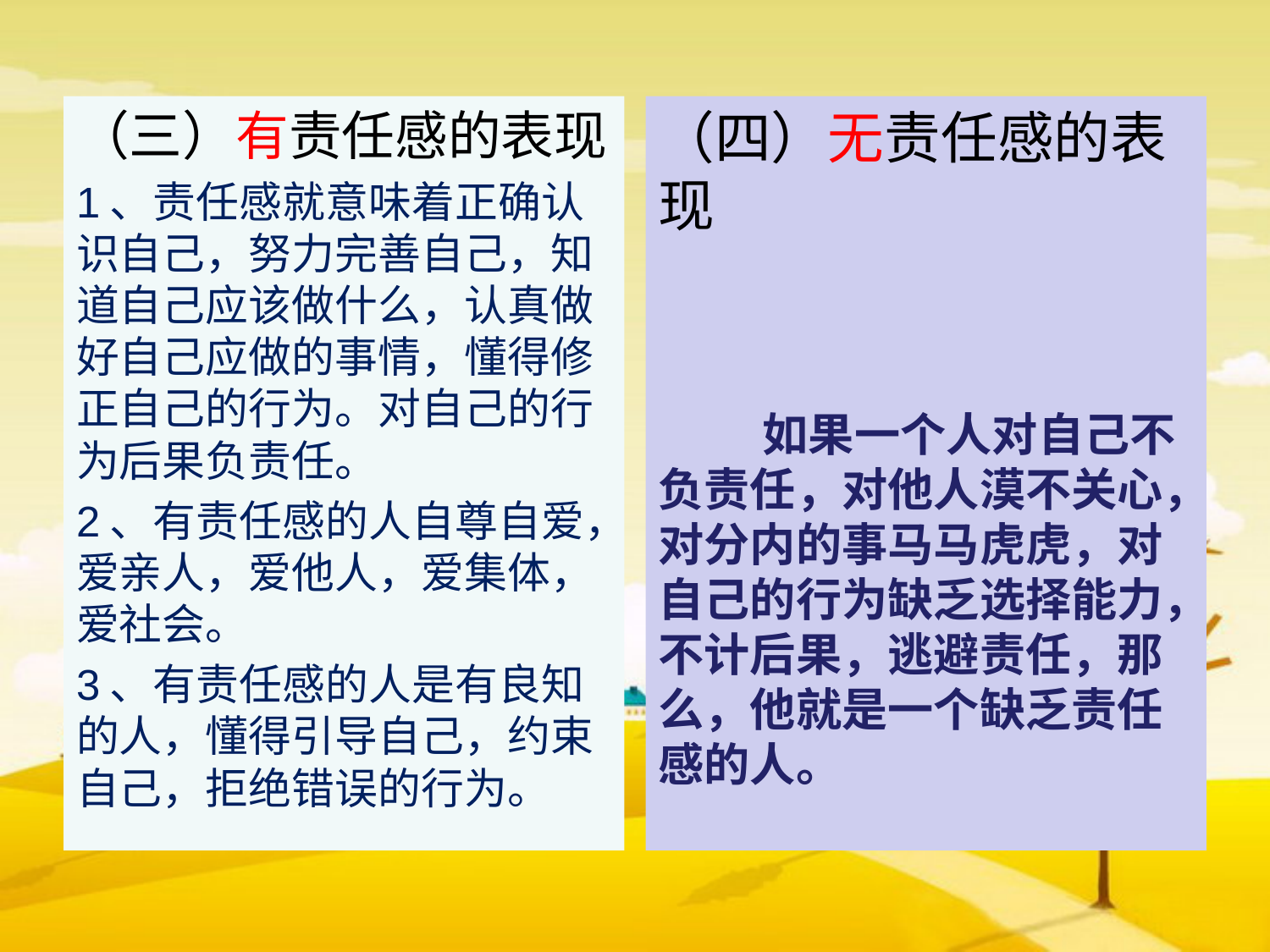

（三）有责任感的表现
1、责任感就意味着正确认识自己，努力完善自己，知道自己应该做什么，认真做好自己应做的事情，懂得修正自己的行为。对自己的行为后果负责任。
2、有责任感的人自尊自爱，爱亲人，爱他人，爱集体，爱社会。
3、有责任感的人是有良知的人，懂得引导自己，约束自己，拒绝错误的行为。
（四）无责任感的表现

         如果一个人对自己不负责任，对他人漠不关心，对分内的事马马虎虎，对自己的行为缺乏选择能力，不计后果，逃避责任，那么，他就是一个缺乏责任感的人。